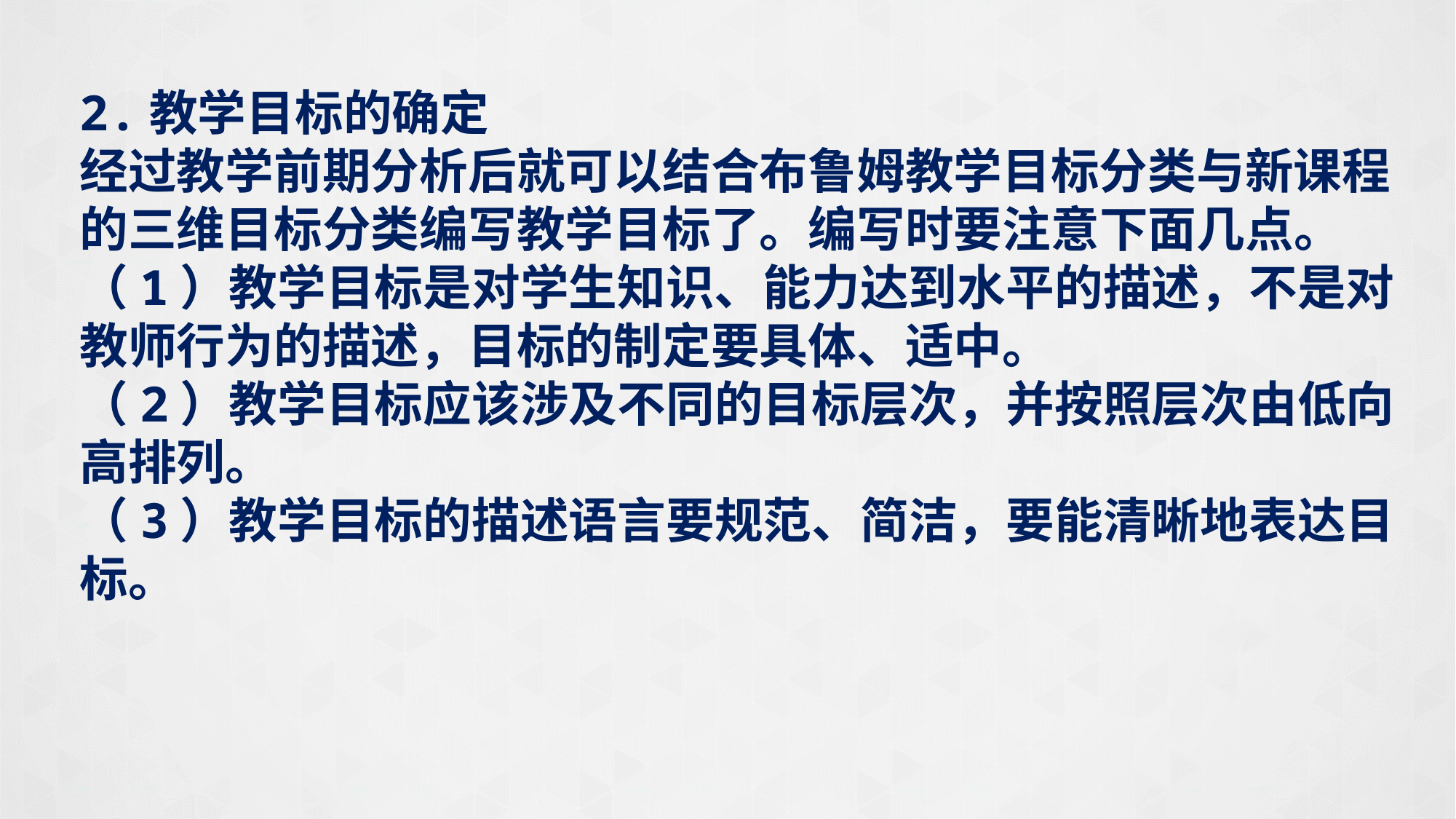

2.教学目标的确定
经过教学前期分析后就可以结合布鲁姆教学目标分类与新课程的三维目标分类编写教学目标了。编写时要注意下面几点。
（1）教学目标是对学生知识、能力达到水平的描述，不是对教师行为的描述，目标的制定要具体、适中。
（2）教学目标应该涉及不同的目标层次，并按照层次由低向高排列。
（3）教学目标的描述语言要规范、简洁，要能清晰地表达目标。